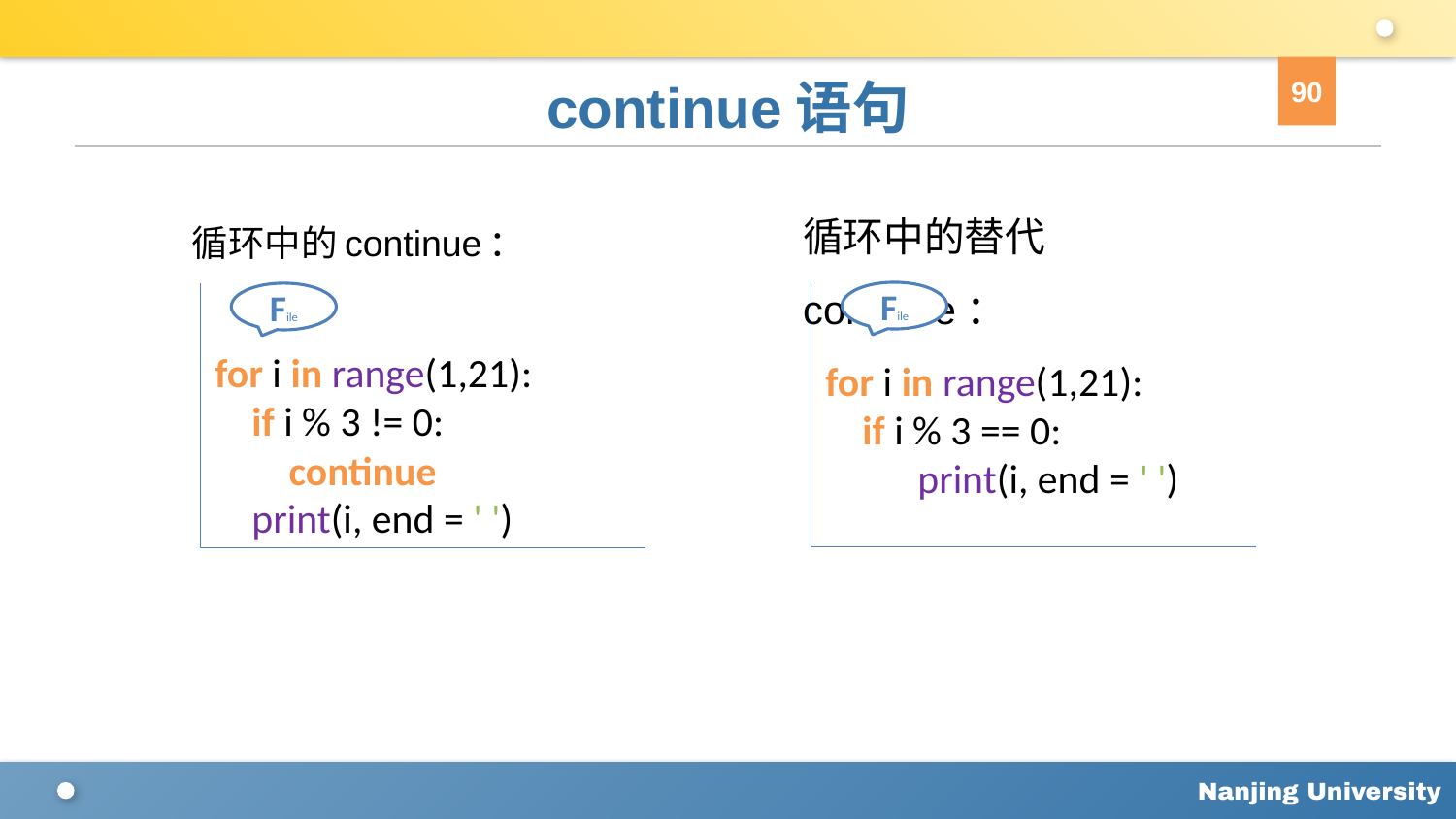

90
# continue语句
循环中的替代continue：
循环中的continue：

for i in range(1,21):
    if i % 3 == 0:
          print(i, end = ' ')
File

for i in range(1,21):
    if i % 3 != 0:
        continue
    print(i, end = ' ')
File